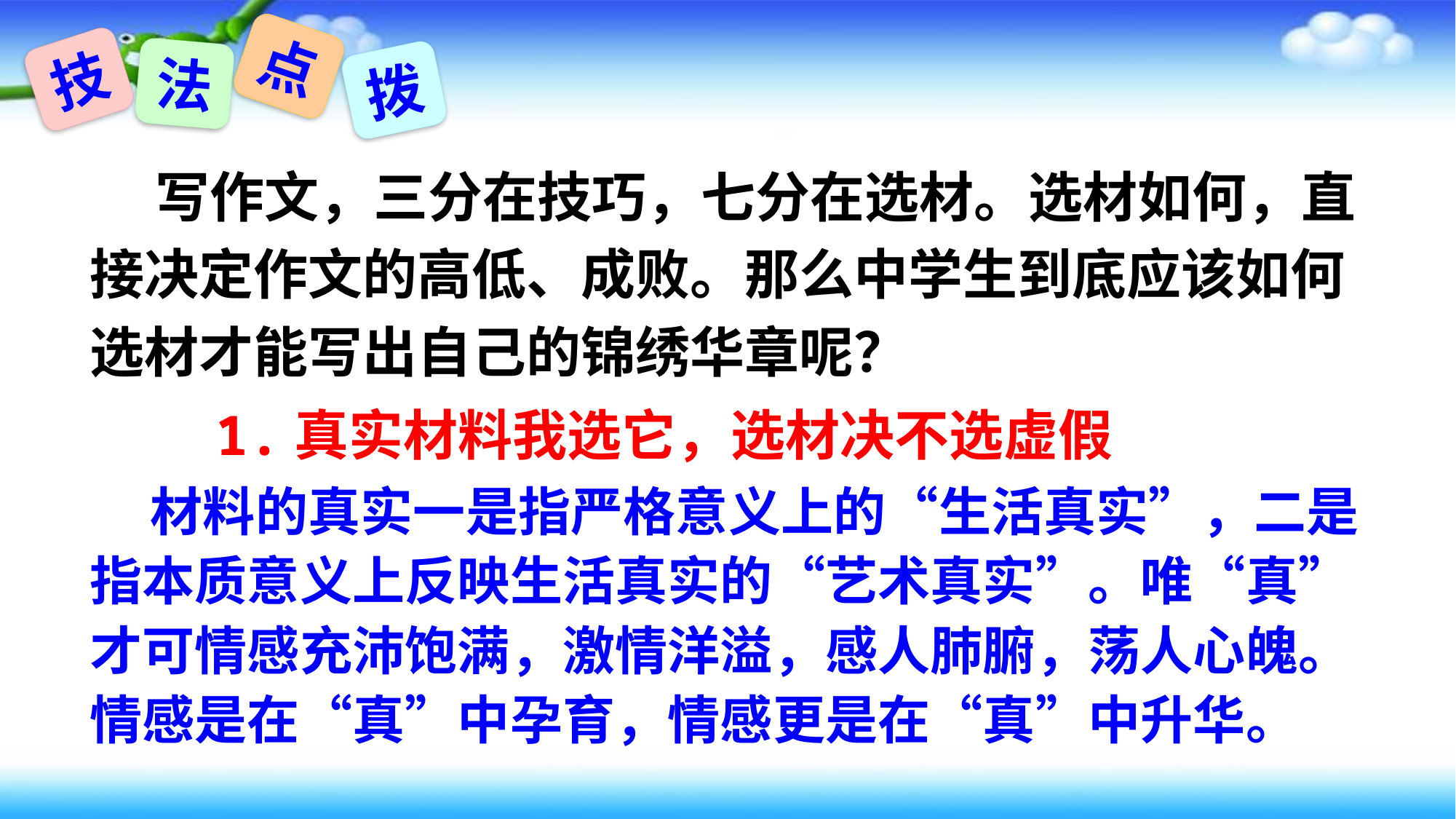

点
技
法
拨
    写作文，三分在技巧，七分在选材。选材如何，直接决定作文的高低、成败。那么中学生到底应该如何选材才能写出自己的锦绣华章呢？
    1.真实材料我选它，选材决不选虚假
    材料的真实一是指严格意义上的“生活真实”，二是指本质意义上反映生活真实的“艺术真实”。唯“真”才可情感充沛饱满，激情洋溢，感人肺腑，荡人心魄。情感是在“真”中孕育，情感更是在“真”中升华。